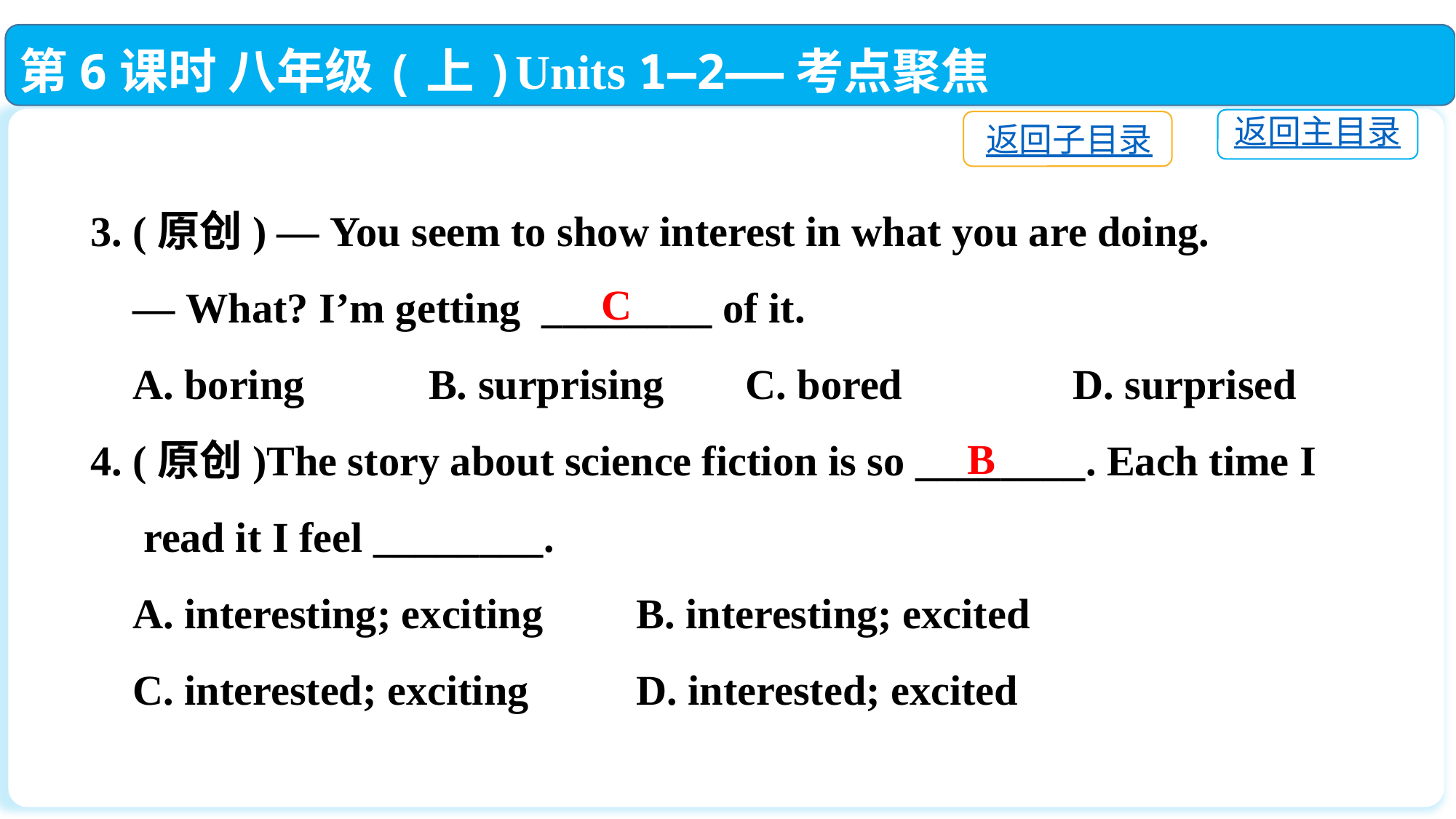

第6课时 八年级(上)Units 1—2——考点聚焦

返回主目录

返回子目录
3. (原创) — You seem to show interest in what you are doing.
    — What? I’m getting  ________ of it.
    A. boring		 B. surprising   	C. bored		D. surprised
4. (原创)The story about science fiction is so ________. Each time I
     read it I feel ________.
    A. interesting; exciting	B. interesting; excited
    C. interested; exciting	D. interested; excited
C
B